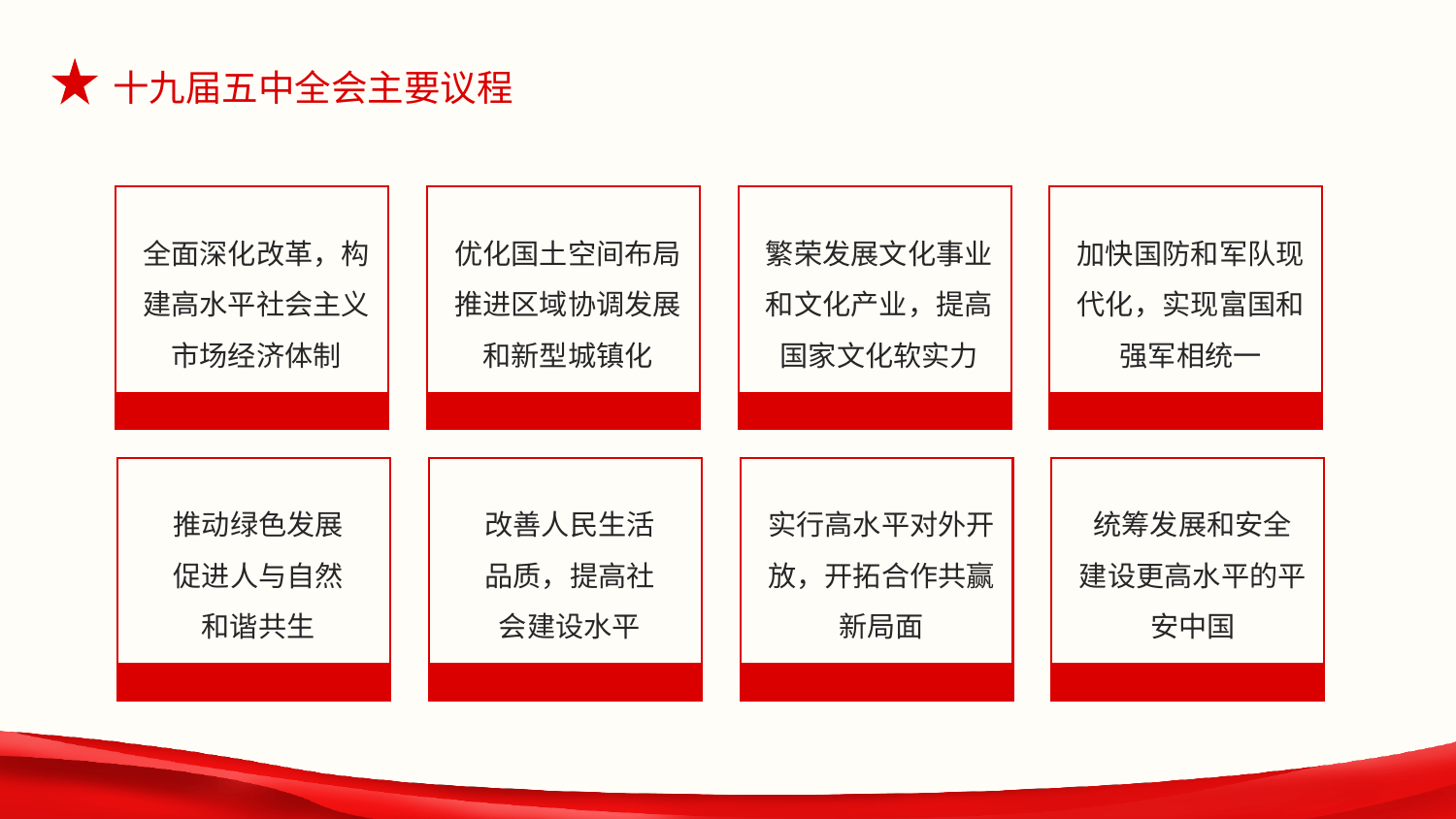

全面深化改革，构建高水平社会主义市场经济体制

优化国土空间布局推进区域协调发展和新型城镇化

繁荣发展文化事业和文化产业，提高国家文化软实力

加快国防和军队现代化，实现富国和强军相统一

推动绿色发展促进人与自然和谐共生

改善人民生活品质，提高社会建设水平

实行高水平对外开放，开拓合作共赢新局面

统筹发展和安全
建设更高水平的平安中国